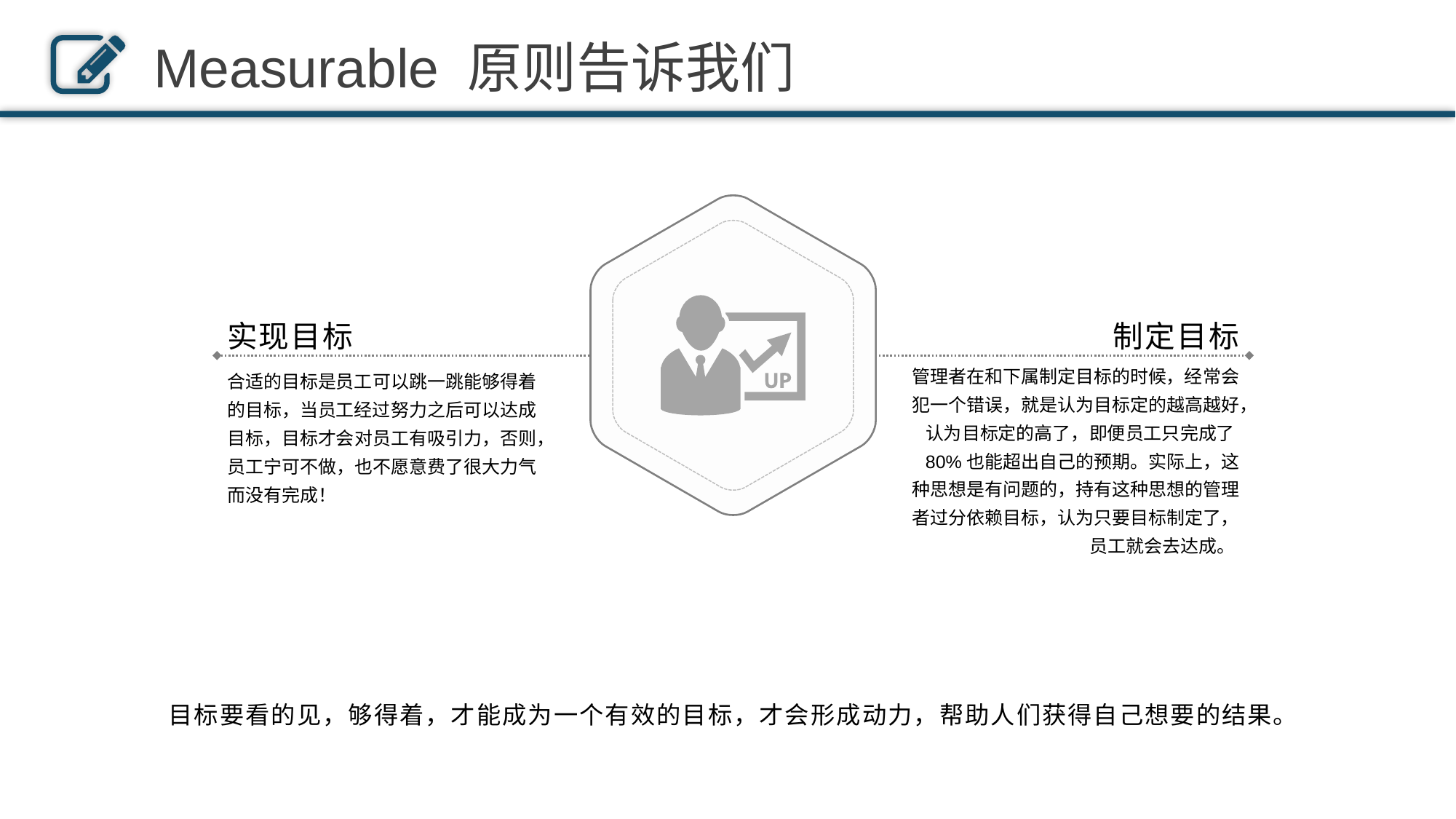

Measurable 原则告诉我们

实现目标
合适的目标是员工可以跳一跳能够得着的目标，当员工经过努力之后可以达成目标，目标才会对员工有吸引力，否则，员工宁可不做，也不愿意费了很大力气而没有完成！
 制定目标
管理者在和下属制定目标的时候，经常会犯一个错误，就是认为目标定的越高越好，认为目标定的高了，即便员工只完成了80%也能超出自己的预期。实际上，这种思想是有问题的，持有这种思想的管理者过分依赖目标，认为只要目标制定了，员工就会去达成。
目标要看的见，够得着，才能成为一个有效的目标，才会形成动力，帮助人们获得自己想要的结果。